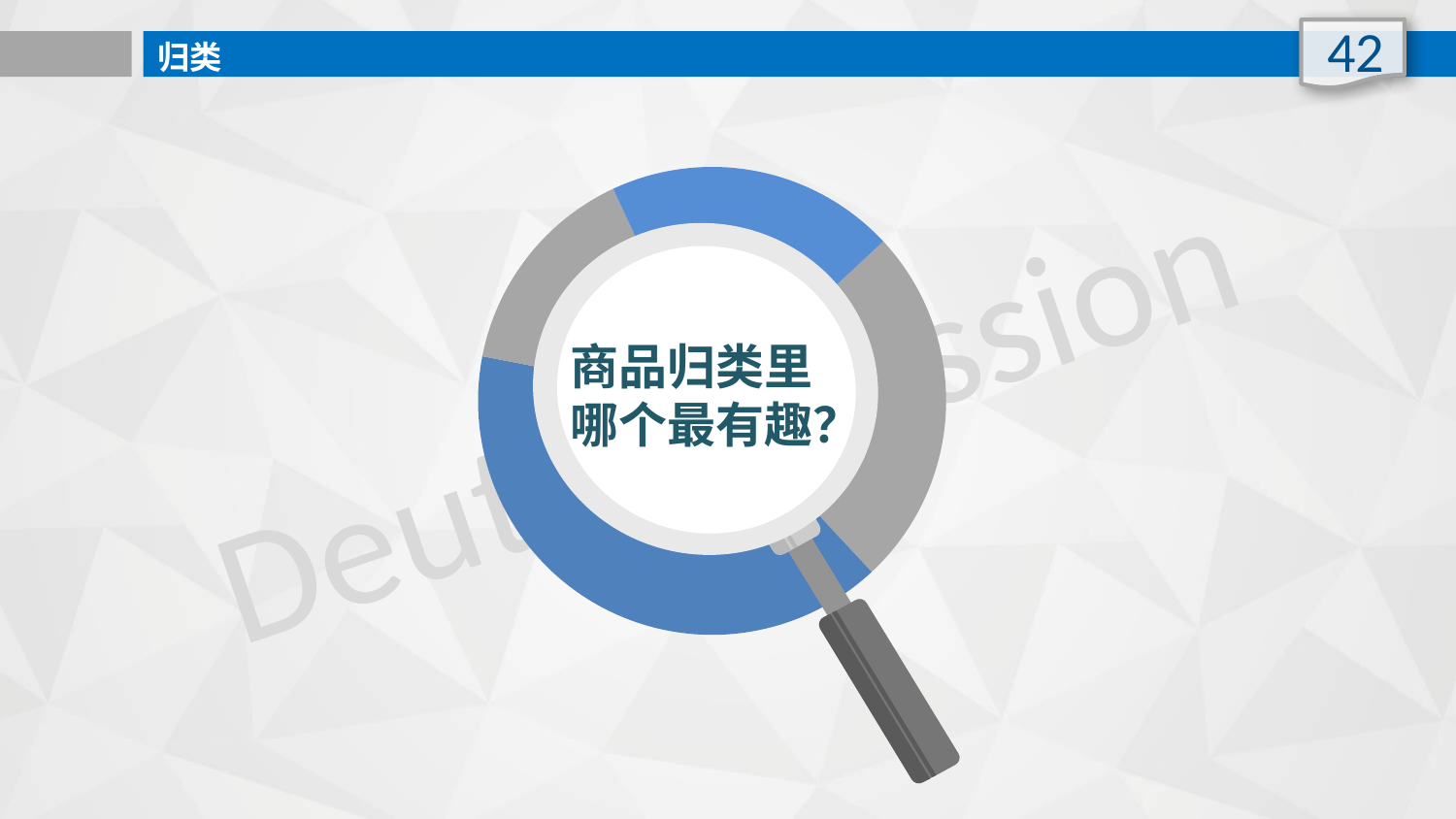

42

归类

### Chart

| Category | 销售额 |
|---|---|
| 1 | 25.0 |
| 2 | 40.0 |
| 3 | 15.0 |
| 4 | 20.0 |

Deutsch Passion
商品归类里
哪个最有趣？